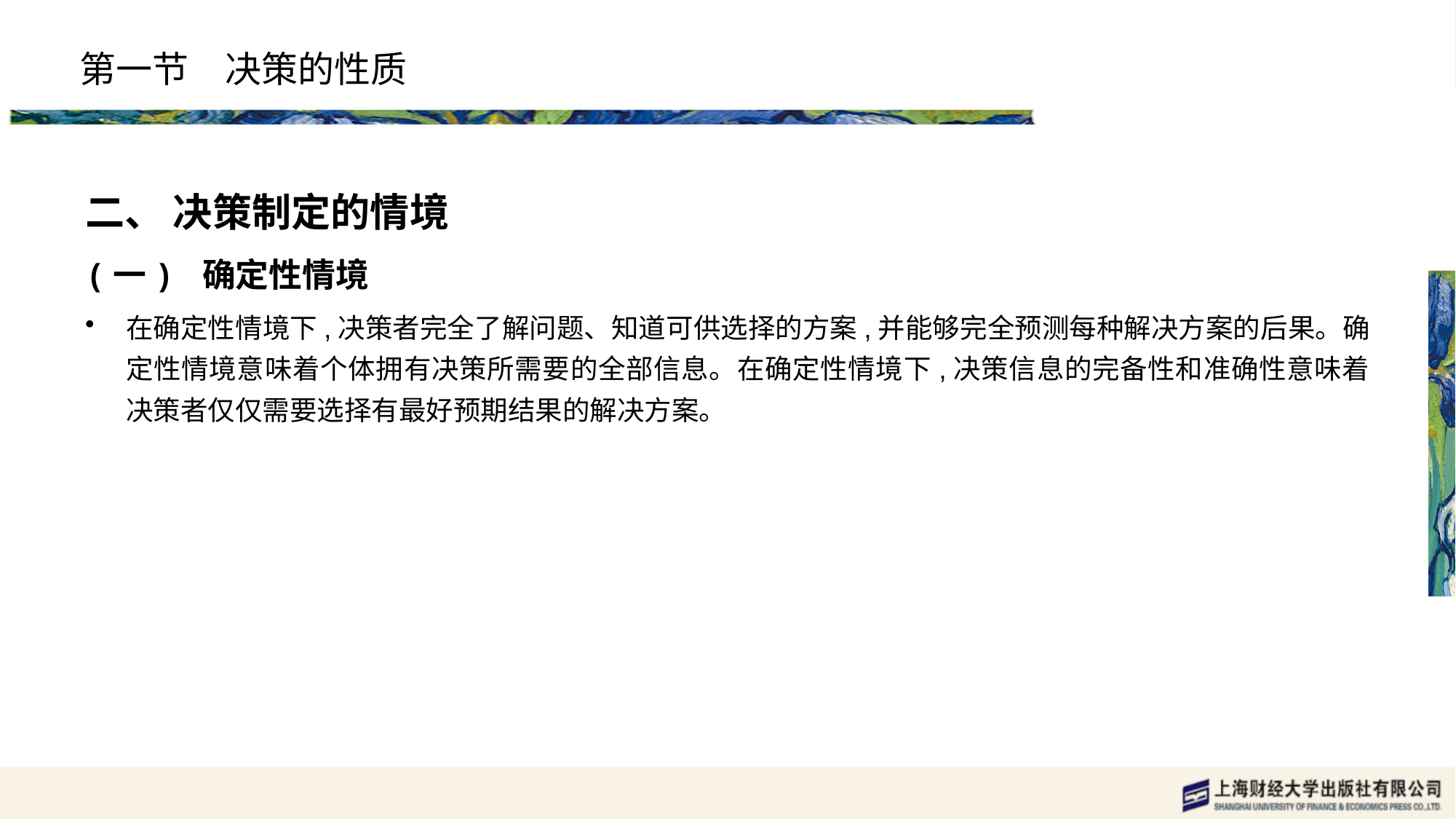

# 第一节　决策的性质
二、 决策制定的情境
(一) 确定性情境
在确定性情境下,决策者完全了解问题、知道可供选择的方案,并能够完全预测每种解决方案的后果。确定性情境意味着个体拥有决策所需要的全部信息。在确定性情境下,决策信息的完备性和准确性意味着决策者仅仅需要选择有最好预期结果的解决方案。